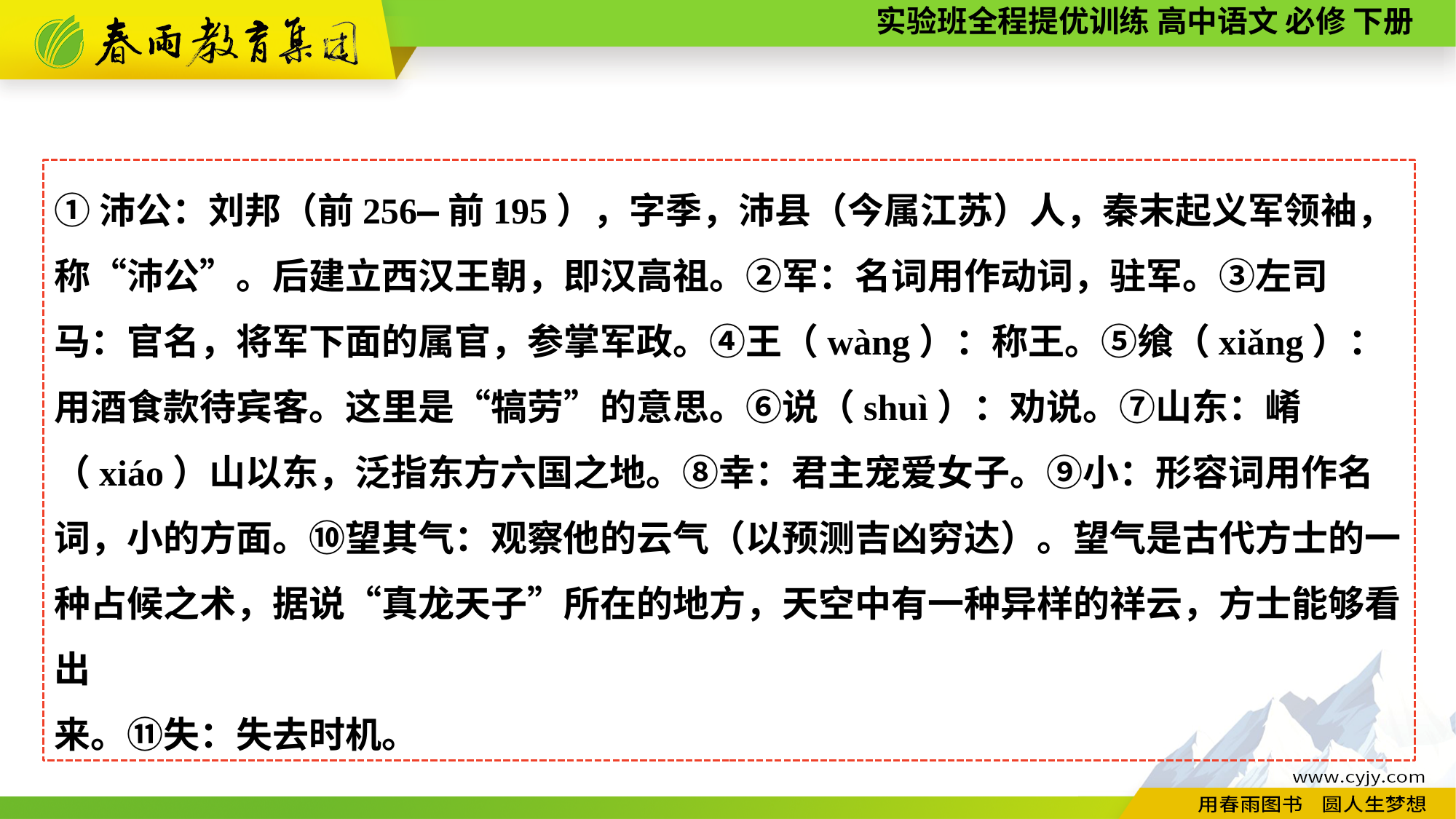

①沛公：刘邦（前256—前195），字季，沛县（今属江苏）人，秦末起义军领袖，称“沛公”。后建立西汉王朝，即汉高祖。②军：名词用作动词，驻军。③左司
马：官名，将军下面的属官，参掌军政。④王（wàng）：称王。⑤飨（xiǎng）：用酒食款待宾客。这里是“犒劳”的意思。⑥说（shuì）：劝说。⑦山东：崤（xiáo）山以东，泛指东方六国之地。⑧幸：君主宠爱女子。⑨小：形容词用作名词，小的方面。⑩望其气：观察他的云气（以预测吉凶穷达）。望气是古代方士的一种占候之术，据说“真龙天子”所在的地方，天空中有一种异样的祥云，方士能够看出
来。⑪失：失去时机。